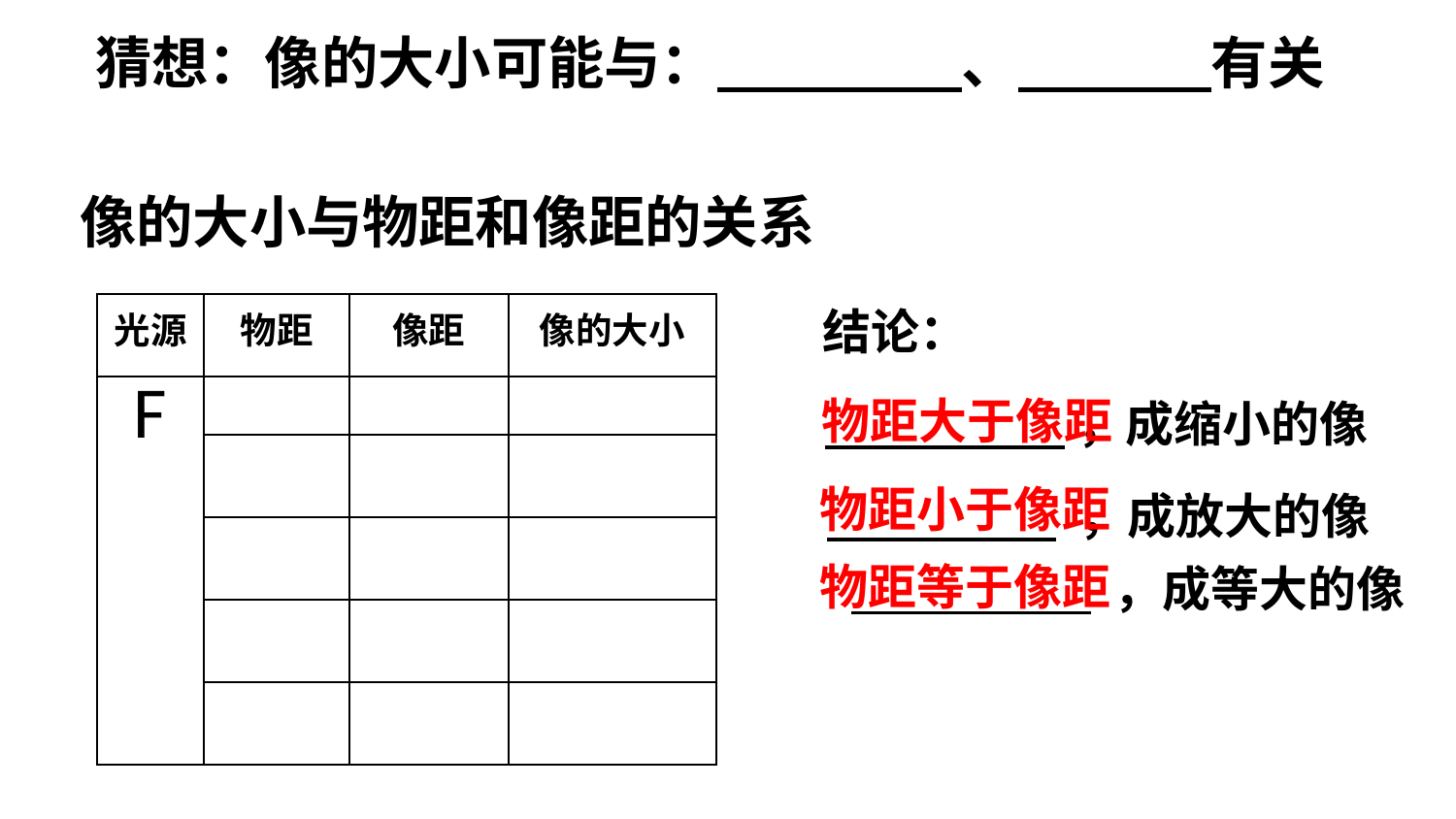

猜想：像的大小可能与：                   、               有关
像的大小与物距和像距的关系
| 光源 | 物距 | 像距 | 像的大小 |
| --- | --- | --- | --- |
| F |  |  |  |
|  |  |  |  |
|  |  |  |  |
|  |  |  |  |
|  |  |  |  |
结论：
物距大于像距
                      ，成缩小的像
物距小于像距
                      ，成放大的像
物距等于像距
                       ，成等大的像